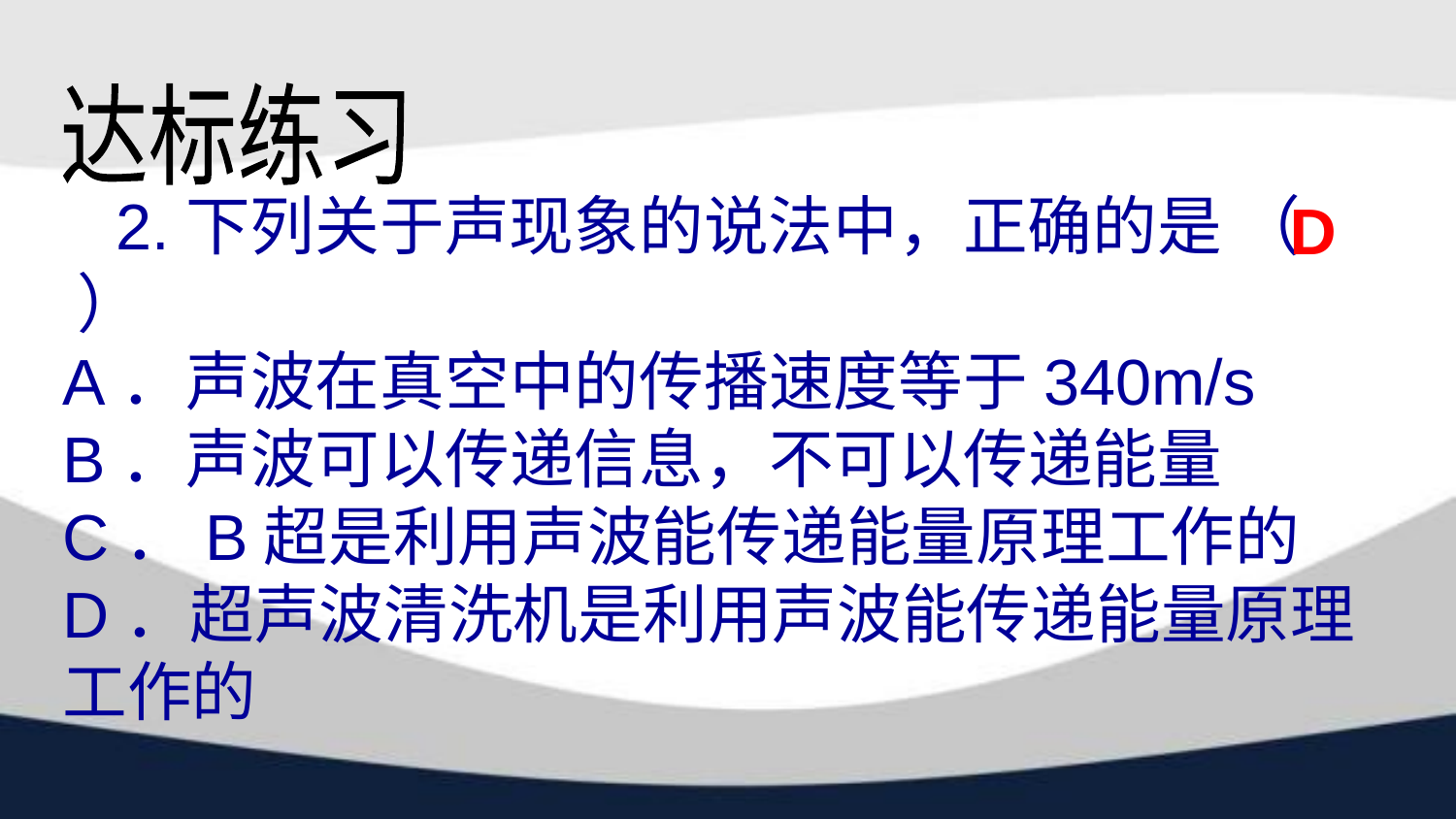

达标练习
   2.下列关于声现象的说法中，正确的是 （   ）
A．声波在真空中的传播速度等于340m/s
B．声波可以传递信息，不可以传递能量
C．B超是利用声波能传递能量原理工作的
D．超声波清洗机是利用声波能传递能量原理工作的
D